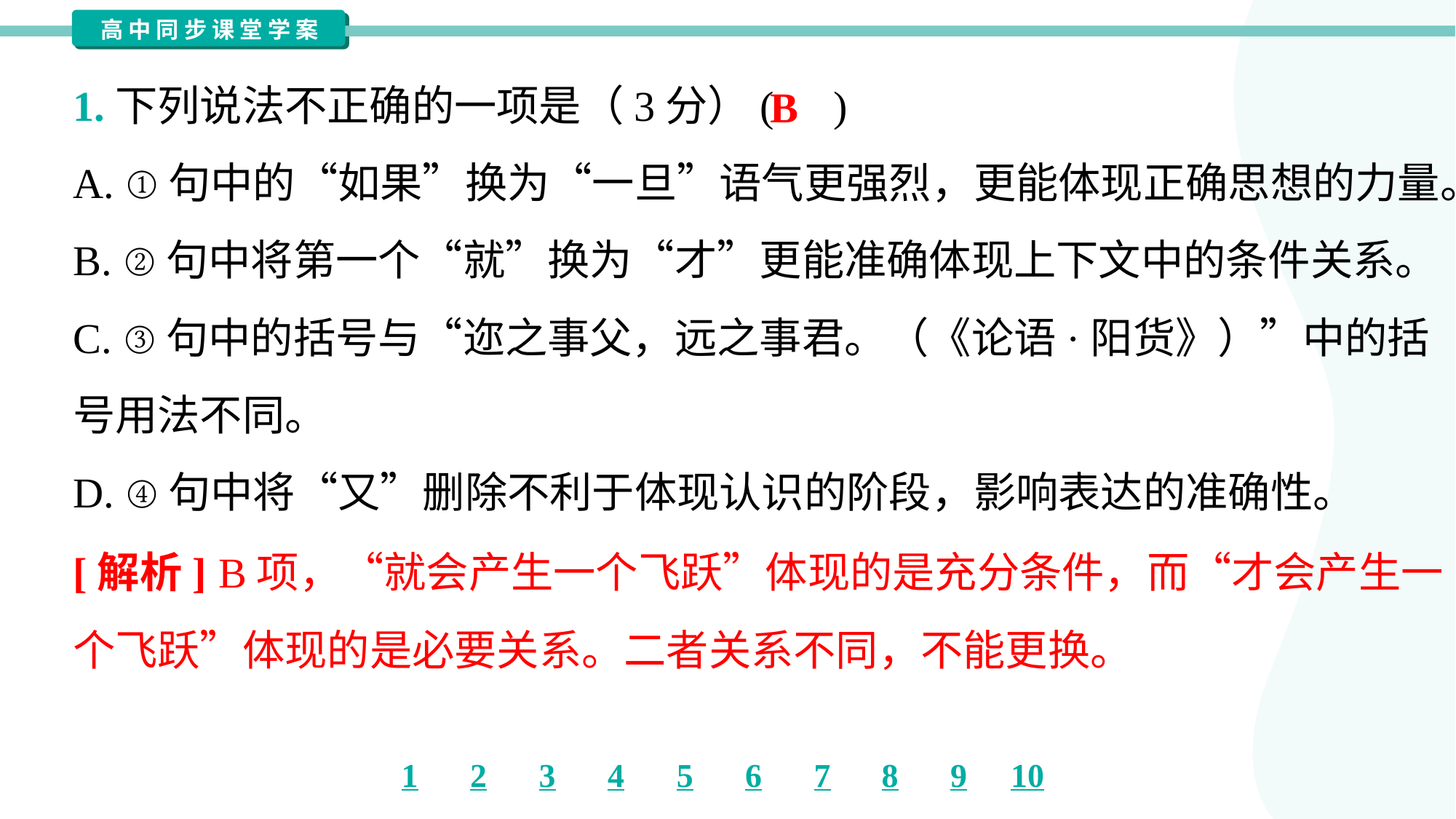

1.下列说法不正确的一项是（3分）(     )
B
A. ①句中的“如果”换为“一旦”语气更强烈，更能体现正确思想的力量。
B. ②句中将第一个“就”换为“才”更能准确体现上下文中的条件关系。
C. ③句中的括号与“迩之事父，远之事君。（《论语·阳货》）”中的括
号用法不同。
D. ④句中将“又”删除不利于体现认识的阶段，影响表达的准确性。
[解析] B项，“就会产生一个飞跃”体现的是充分条件，而“才会产生一
个飞跃”体现的是必要关系。二者关系不同，不能更换。